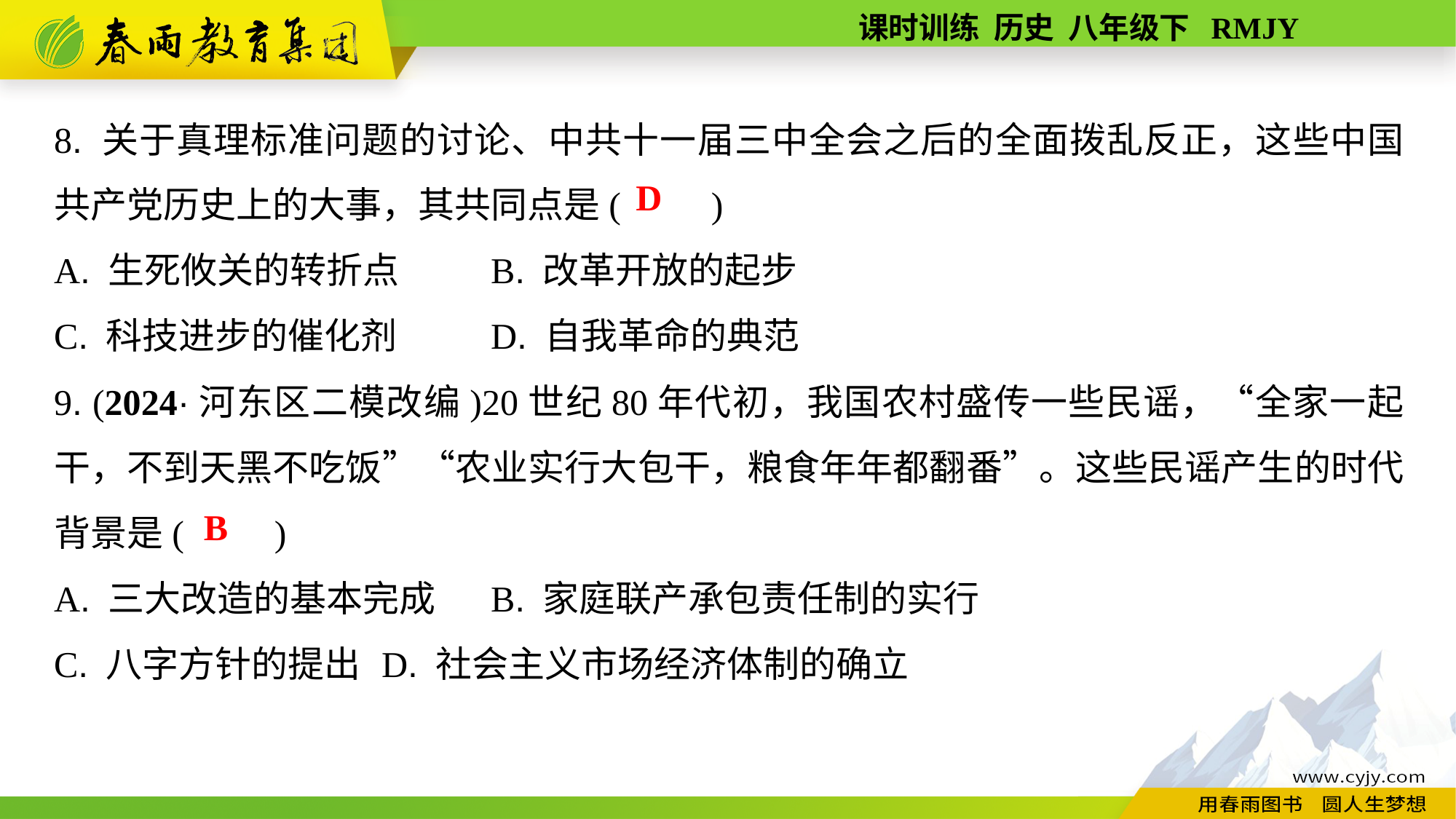

8. 关于真理标准问题的讨论、中共十一届三中全会之后的全面拨乱反正，这些中国共产党历史上的大事，其共同点是(　　)
A. 生死攸关的转折点	B. 改革开放的起步
C. 科技进步的催化剂	D. 自我革命的典范
9. (2024·河东区二模改编)20世纪80年代初，我国农村盛传一些民谣，“全家一起干，不到天黑不吃饭”“农业实行大包干，粮食年年都翻番”。这些民谣产生的时代背景是(　　)
A. 三大改造的基本完成	B. 家庭联产承包责任制的实行
C. 八字方针的提出	D. 社会主义市场经济体制的确立
D
B